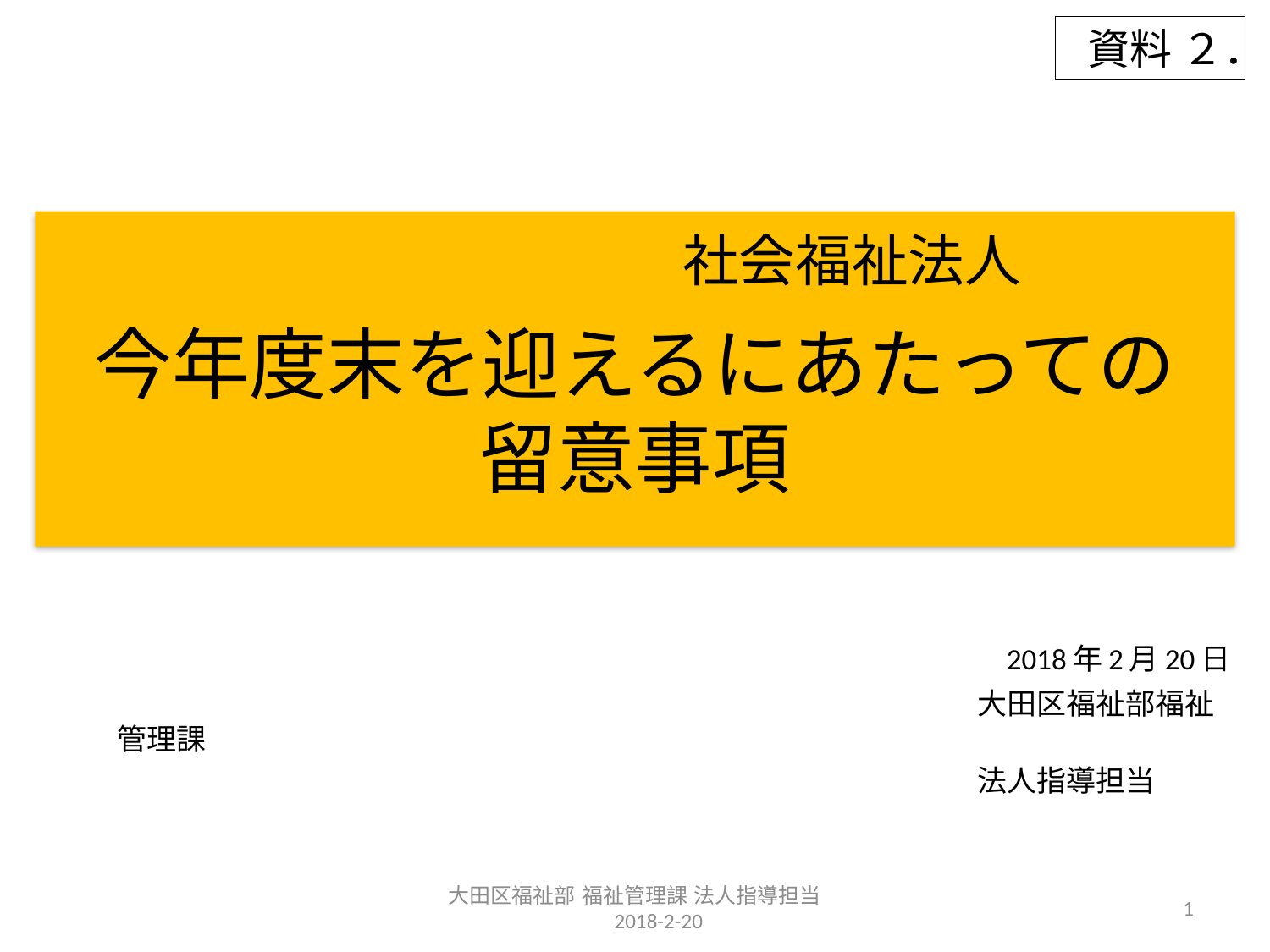

資料 ２．
　　　　　　　　　　　　　　　　　　社会福祉法人

今年度末を迎えるにあたっての
留意事項

　　　　　　　　　　　　　　　　　　　　　　　　　　　　2018年2月20日
　　　　　　　　　　　　　　　　　　　　　　　　　　　　　大田区福祉部福祉管理課
　　　　　　　　　　　　　　　　　　　　　　　　　　　　　法人指導担当

大田区福祉部 福祉管理課 法人指導担当　　2018-2-20
1